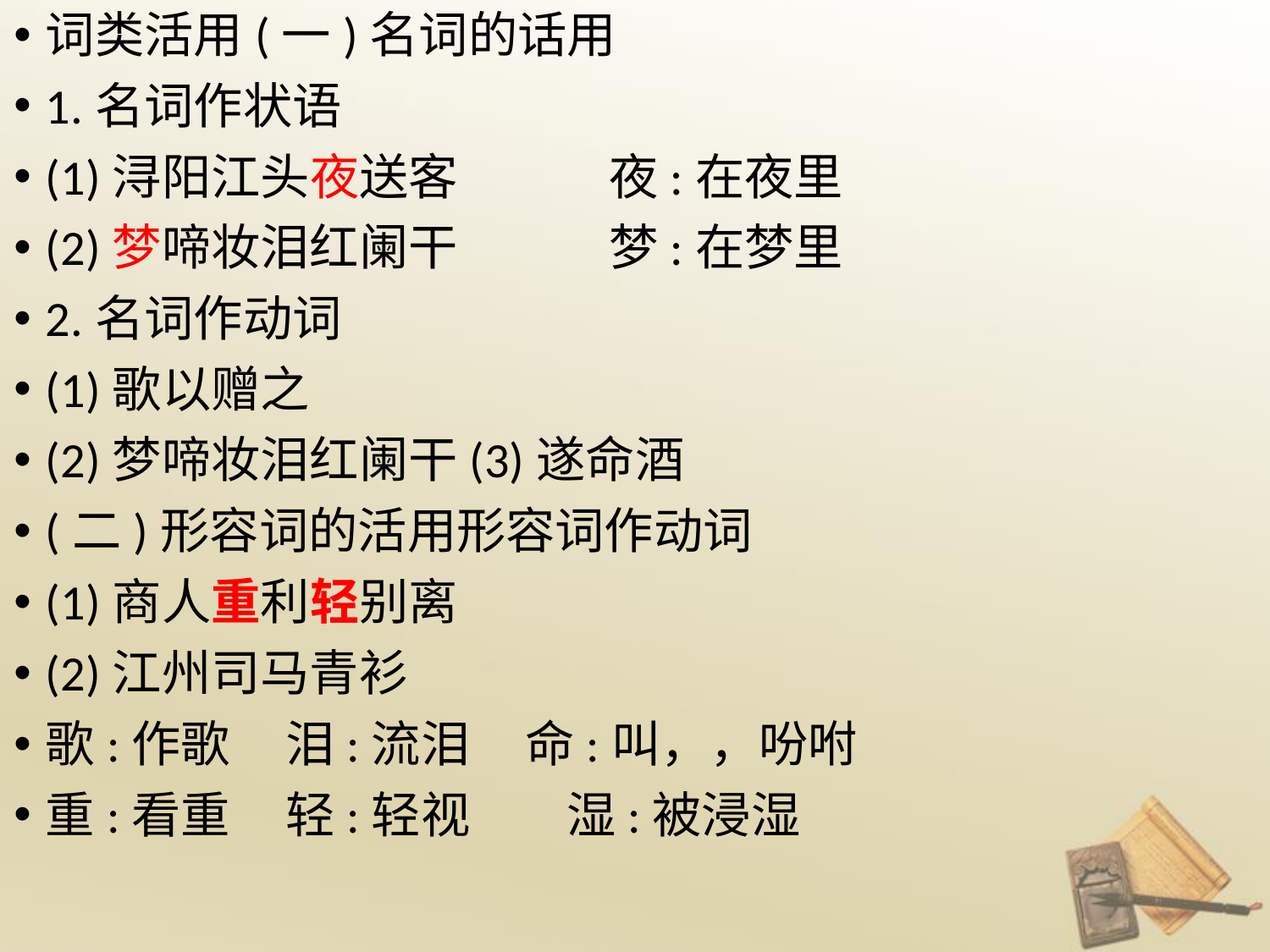

词类活用(一)名词的话用
1.名词作状语
(1)浔阳江头夜送客           夜:在夜里
(2)梦啼妆泪红阑干           梦:在梦里
2.名词作动词
(1)歌以赠之
(2)梦啼妆泪红阑干(3)遂命酒
(二)形容词的活用形容词作动词
(1)商人重利轻别离
(2)江州司马青衫
歌:作歌    泪:流泪    命:叫，，吩咐
重:看重    轻:轻视       湿:被浸湿
#